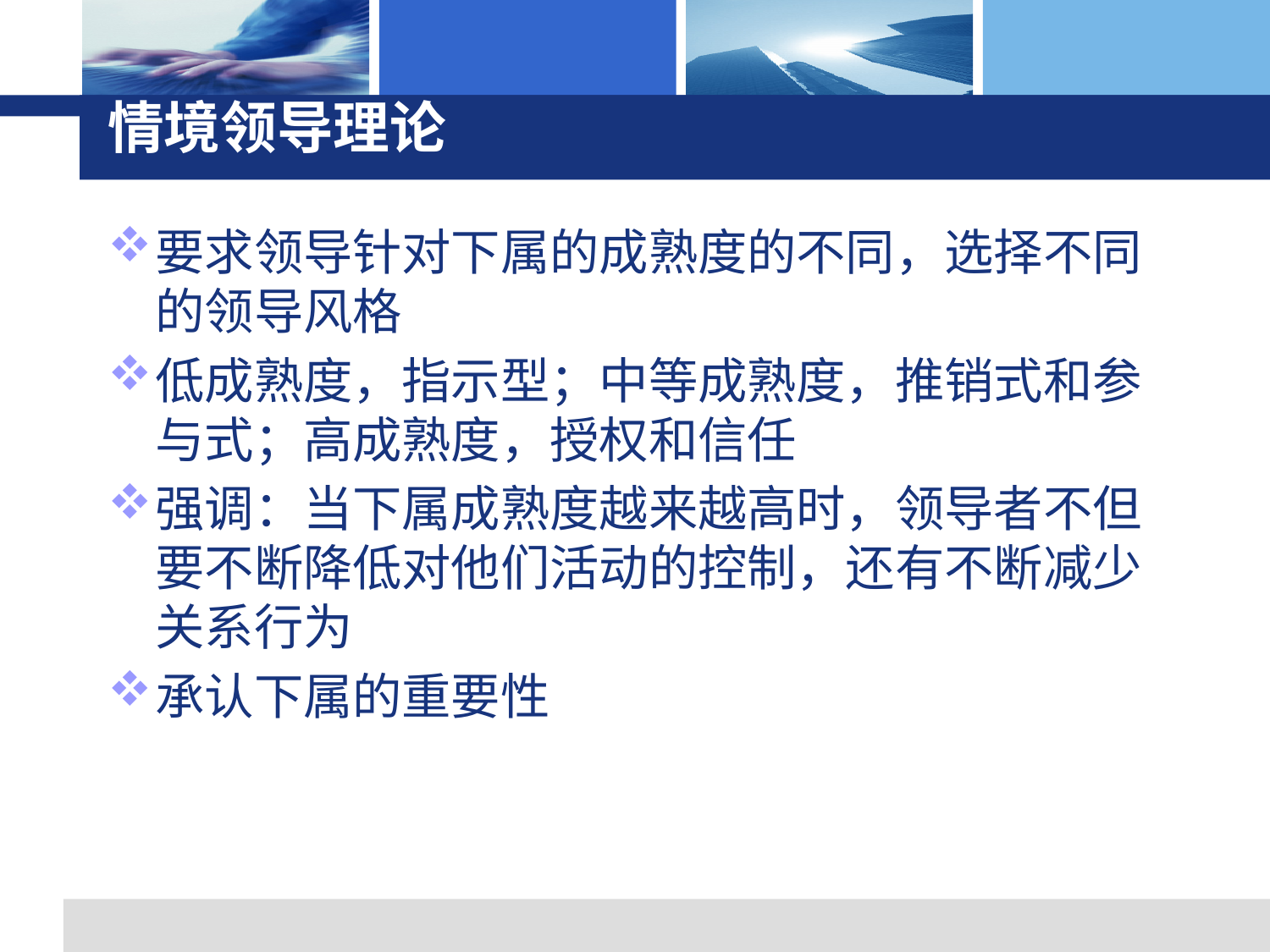

# 情境领导理论
要求领导针对下属的成熟度的不同，选择不同的领导风格
低成熟度，指示型；中等成熟度，推销式和参与式；高成熟度，授权和信任
强调：当下属成熟度越来越高时，领导者不但要不断降低对他们活动的控制，还有不断减少关系行为
承认下属的重要性